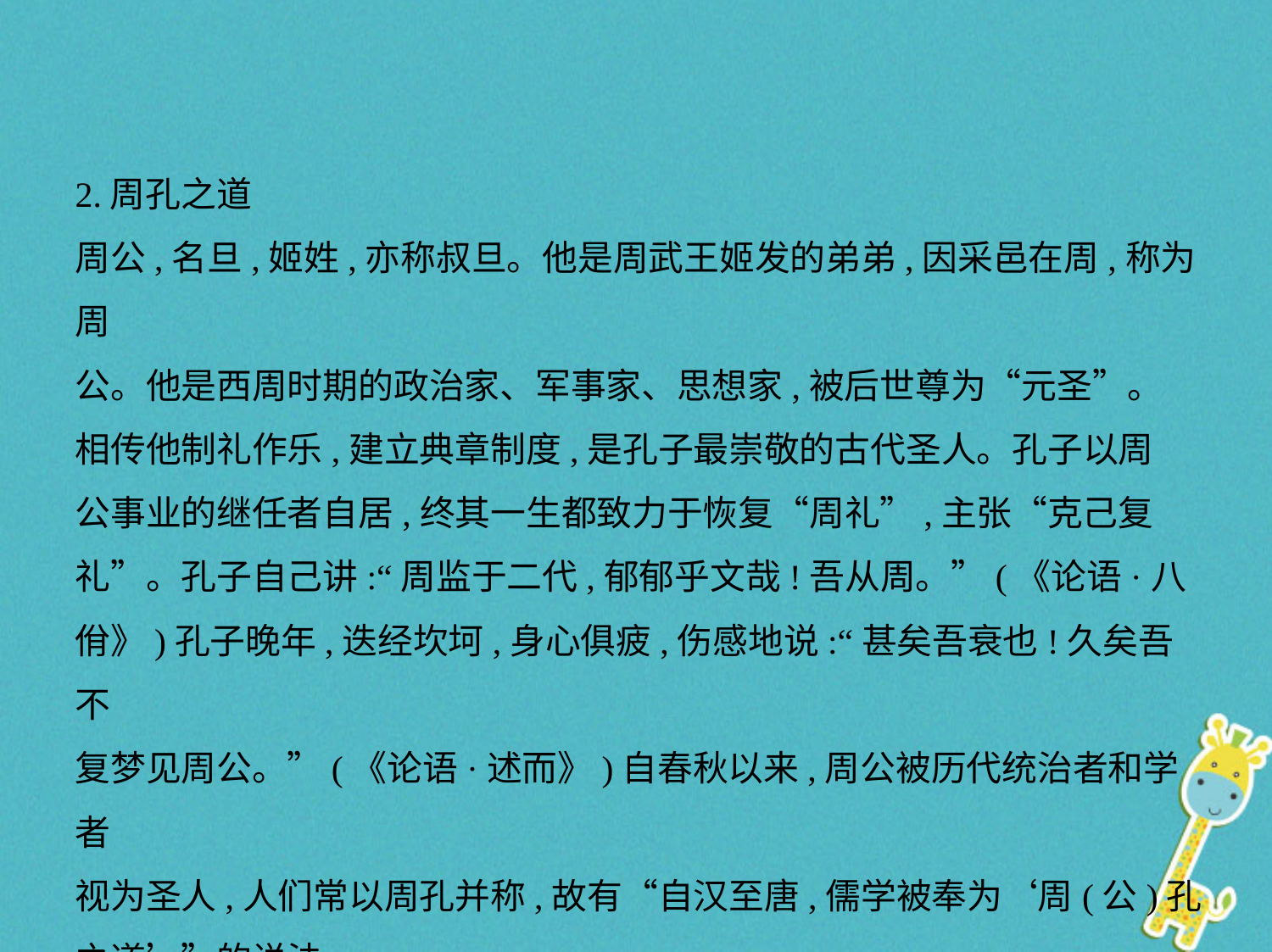

2.周孔之道
周公,名旦,姬姓,亦称叔旦。他是周武王姬发的弟弟,因采邑在周,称为周
公。他是西周时期的政治家、军事家、思想家,被后世尊为“元圣”。
相传他制礼作乐,建立典章制度,是孔子最崇敬的古代圣人。孔子以周
公事业的继任者自居,终其一生都致力于恢复“周礼”,主张“克己复
礼”。孔子自己讲:“周监于二代,郁郁乎文哉!吾从周。”(《论语·八
佾》)孔子晚年,迭经坎坷,身心俱疲,伤感地说:“甚矣吾衰也!久矣吾不
复梦见周公。”(《论语·述而》)自春秋以来,周公被历代统治者和学者
视为圣人,人们常以周孔并称,故有“自汉至唐,儒学被奉为‘周(公)孔
之道’”的说法。